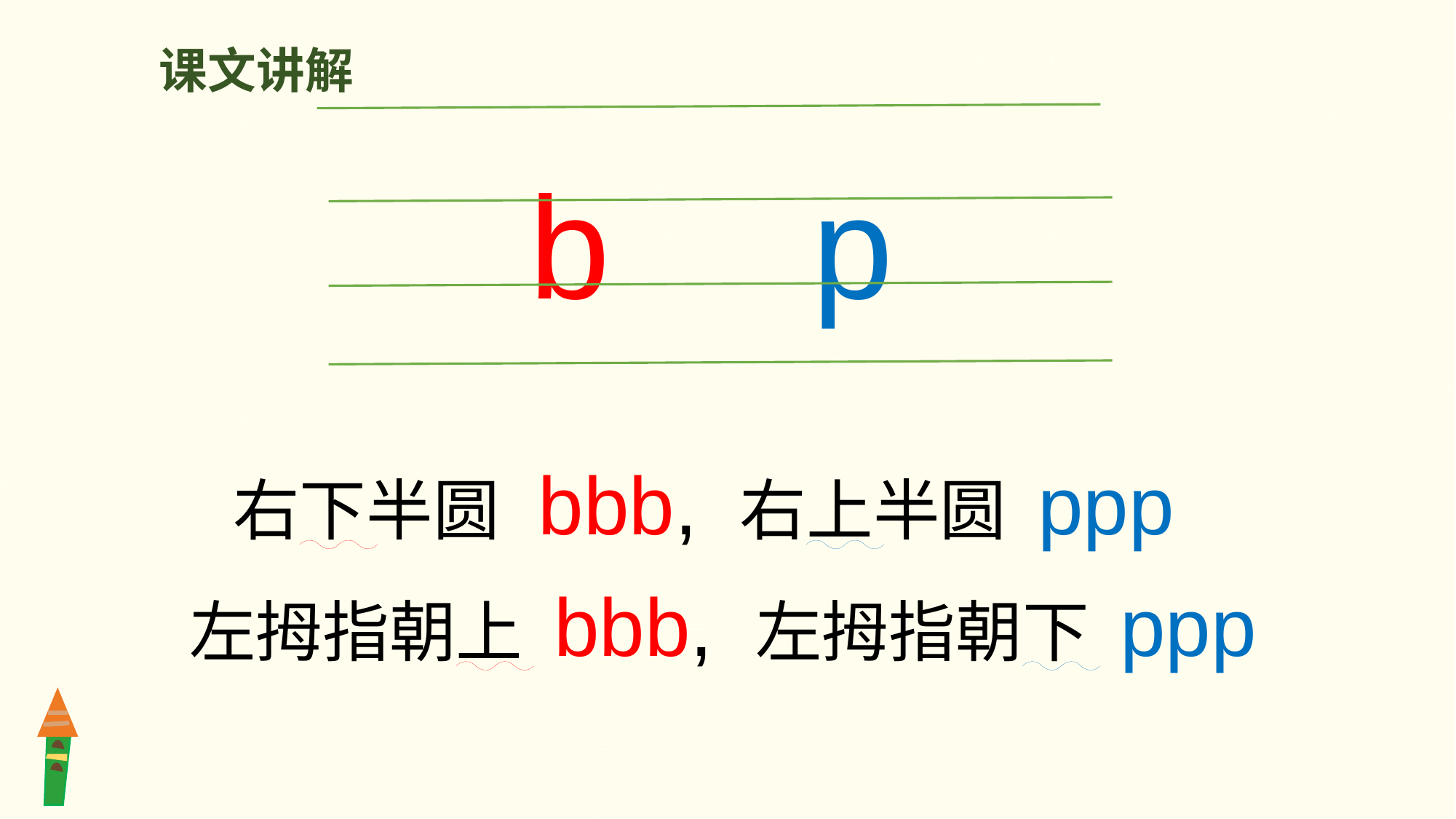

课文讲解
b     p
   右下半圆 bbb, 右上半圆 ppp
 左拇指朝上 bbb, 左拇指朝下 ppp